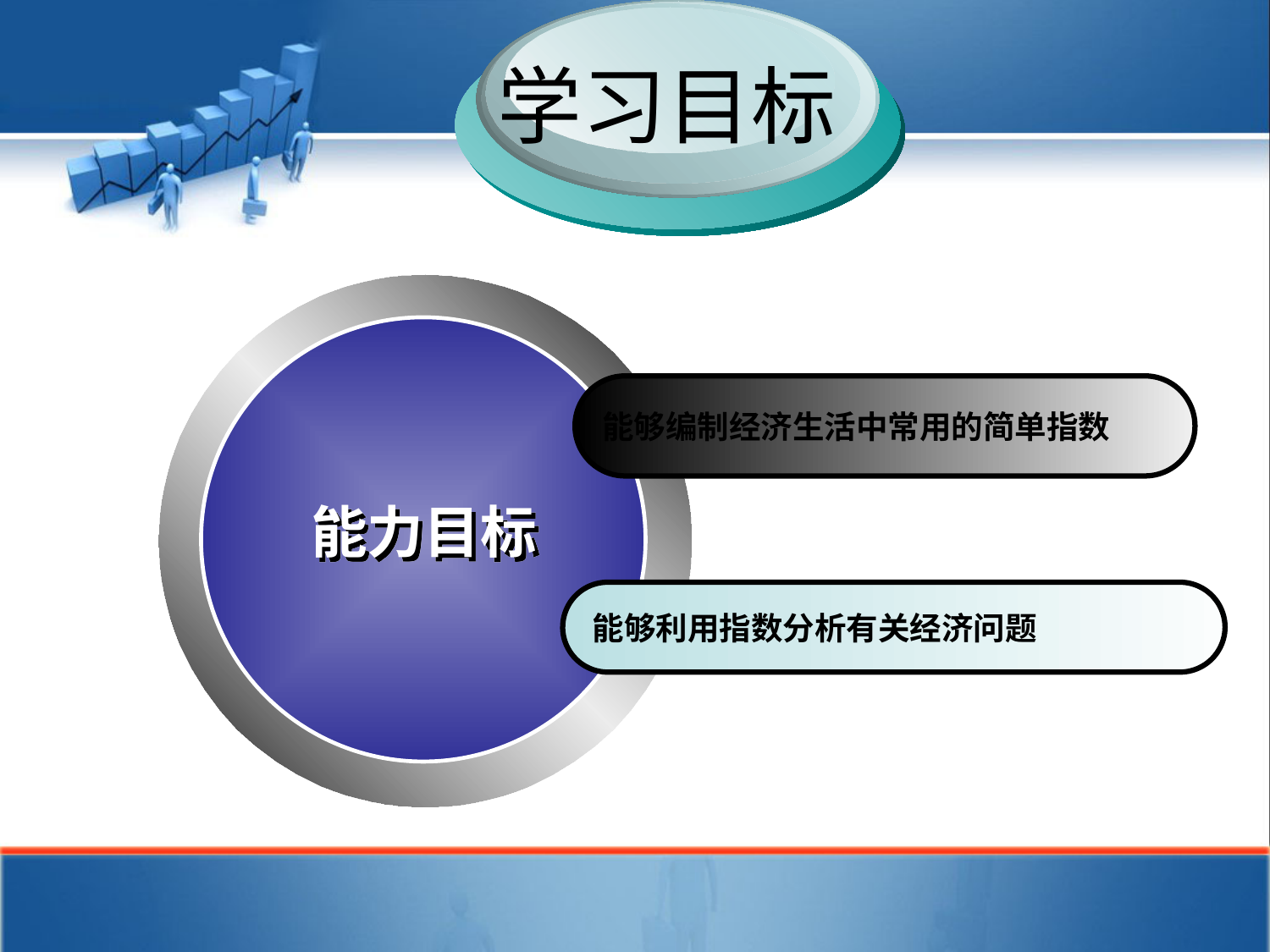

学习目标

能够编制经济生活中常用的简单指数

能力目标

能够利用指数分析有关经济问题